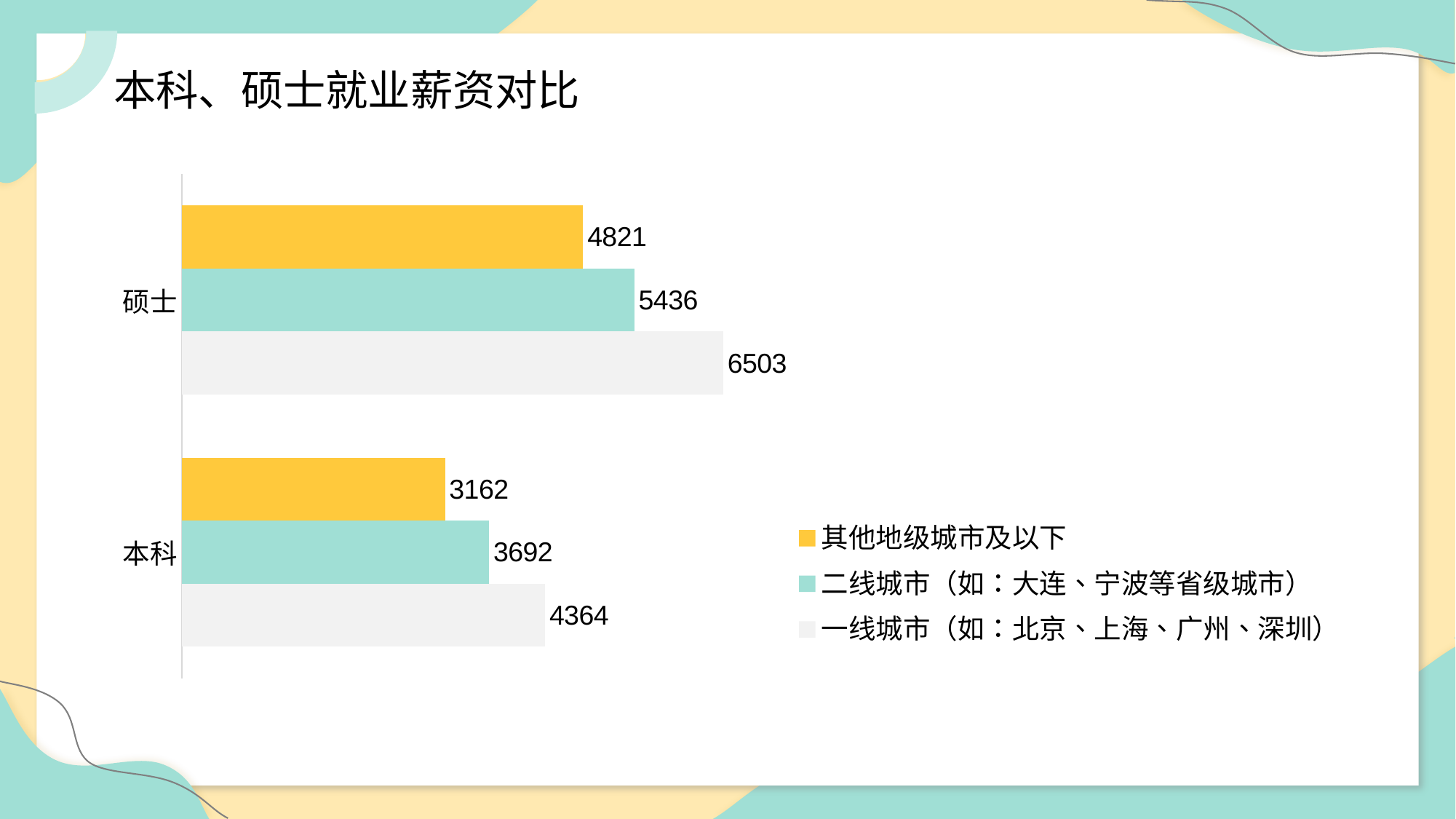

# 本科、硕士就业薪资对比

### Chart

| Category | 一线城市（如：北京、上海、广州、深圳） | 二线城市（如：大连、宁波等省级城市） | 其他地级城市及以下 |
|---|---|---|---|
| 本科 | 4364.0 | 3692.0 | 3162.0 |
| 硕士 | 6503.0 | 5436.0 | 4821.0 |